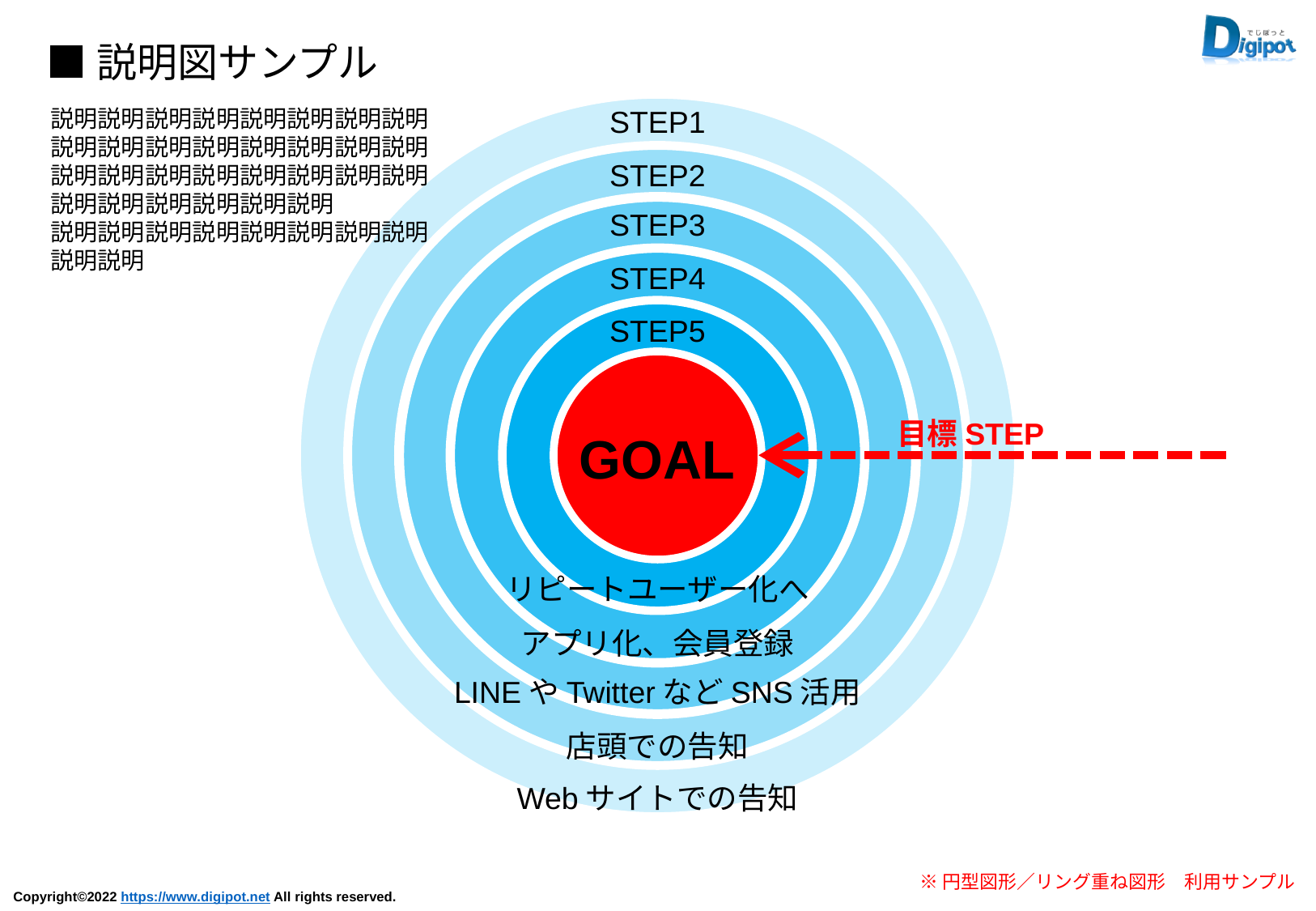

■説明図サンプル
STEP1
説明説明説明説明説明説明説明説明説明説明説明説明説明説明説明説明説明説明説明説明説明説明説明説明説明説明説明説明説明説明
説明説明説明説明説明説明説明説明説明説明

STEP2
STEP3
STEP4
STEP5
目標STEP
GOAL
リピートユーザー化へ
アプリ化、会員登録
LINEやTwitterなどSNS活用
店頭での告知
Webサイトでの告知
※円型図形／リング重ね図形　利用サンプル